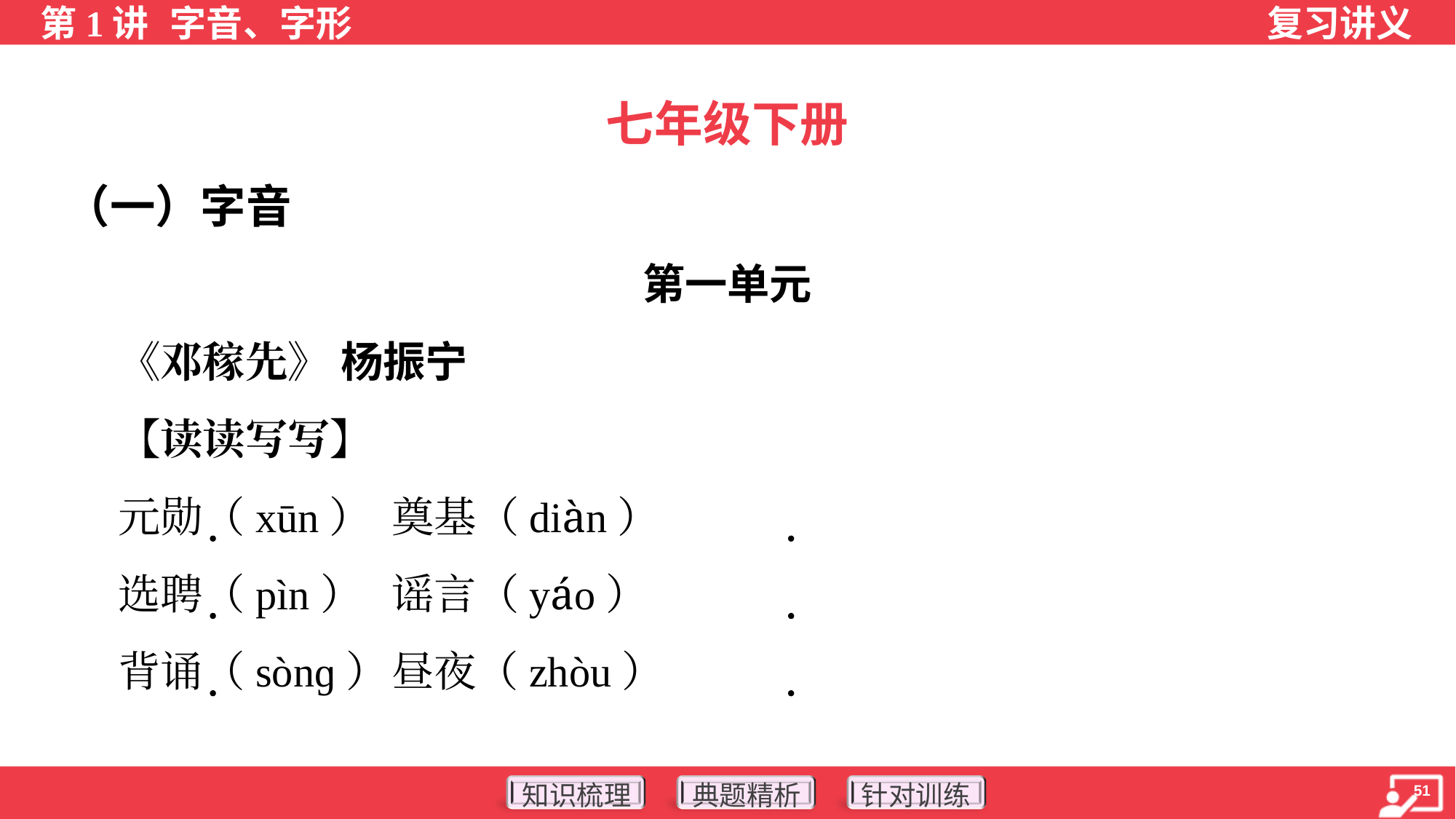

七年级下册
（一）字音
第一单元
    《邓稼先》 杨振宁
    【读读写写】
    元勋（xūn）	奠基（diàn）
    选聘（pìn）	谣言（yáo）
    背诵（sònɡ）	昼夜（zhòu）